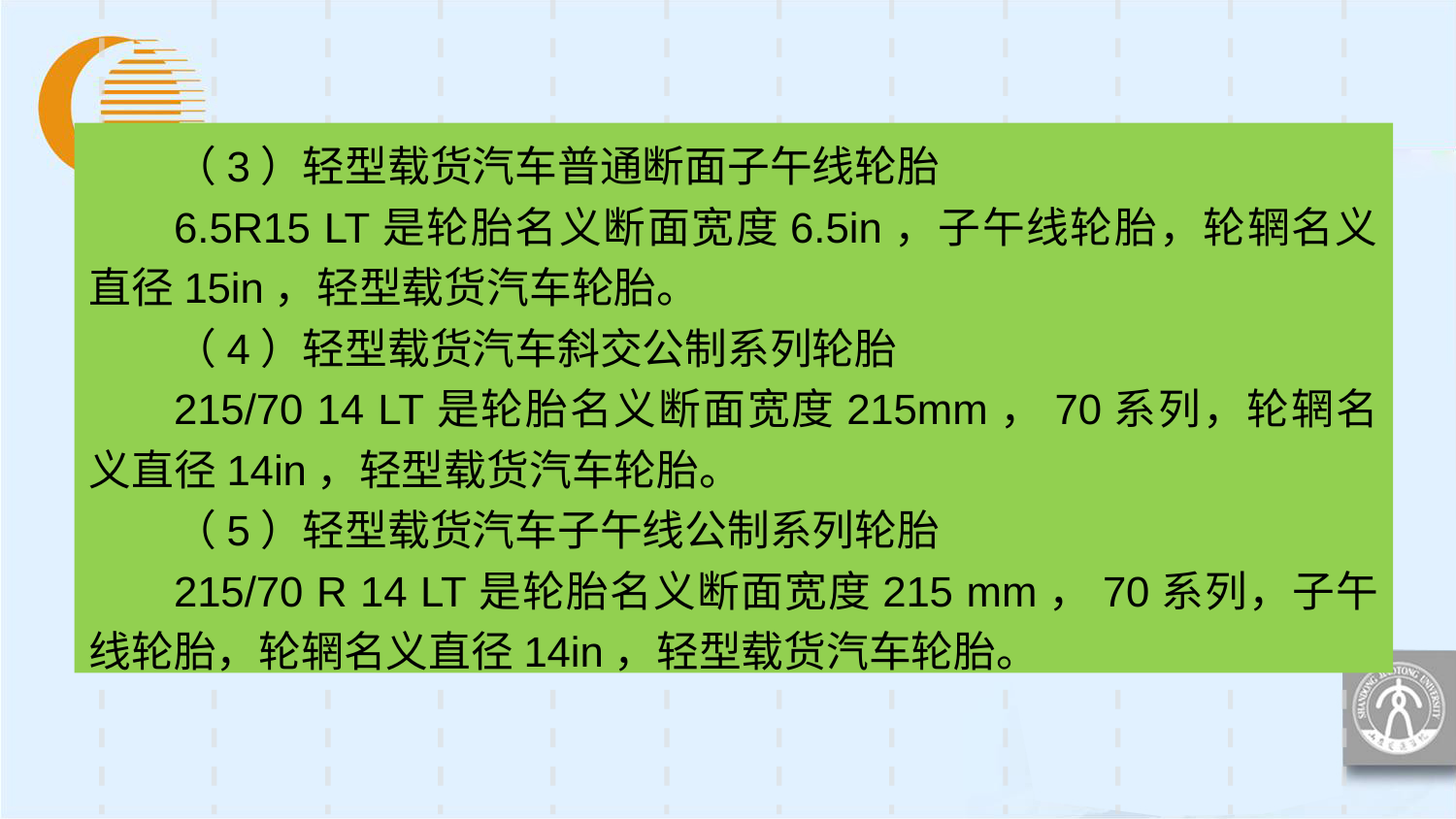

（3）轻型载货汽车普通断面子午线轮胎
6.5R15 LT是轮胎名义断面宽度6.5in，子午线轮胎，轮辋名义直径15in，轻型载货汽车轮胎。
（4）轻型载货汽车斜交公制系列轮胎
215/70 14 LT是轮胎名义断面宽度215mm，70系列，轮辋名义直径14in，轻型载货汽车轮胎。
（5）轻型载货汽车子午线公制系列轮胎
215/70 R 14 LT是轮胎名义断面宽度215 mm，70系列，子午线轮胎，轮辋名义直径14in，轻型载货汽车轮胎。